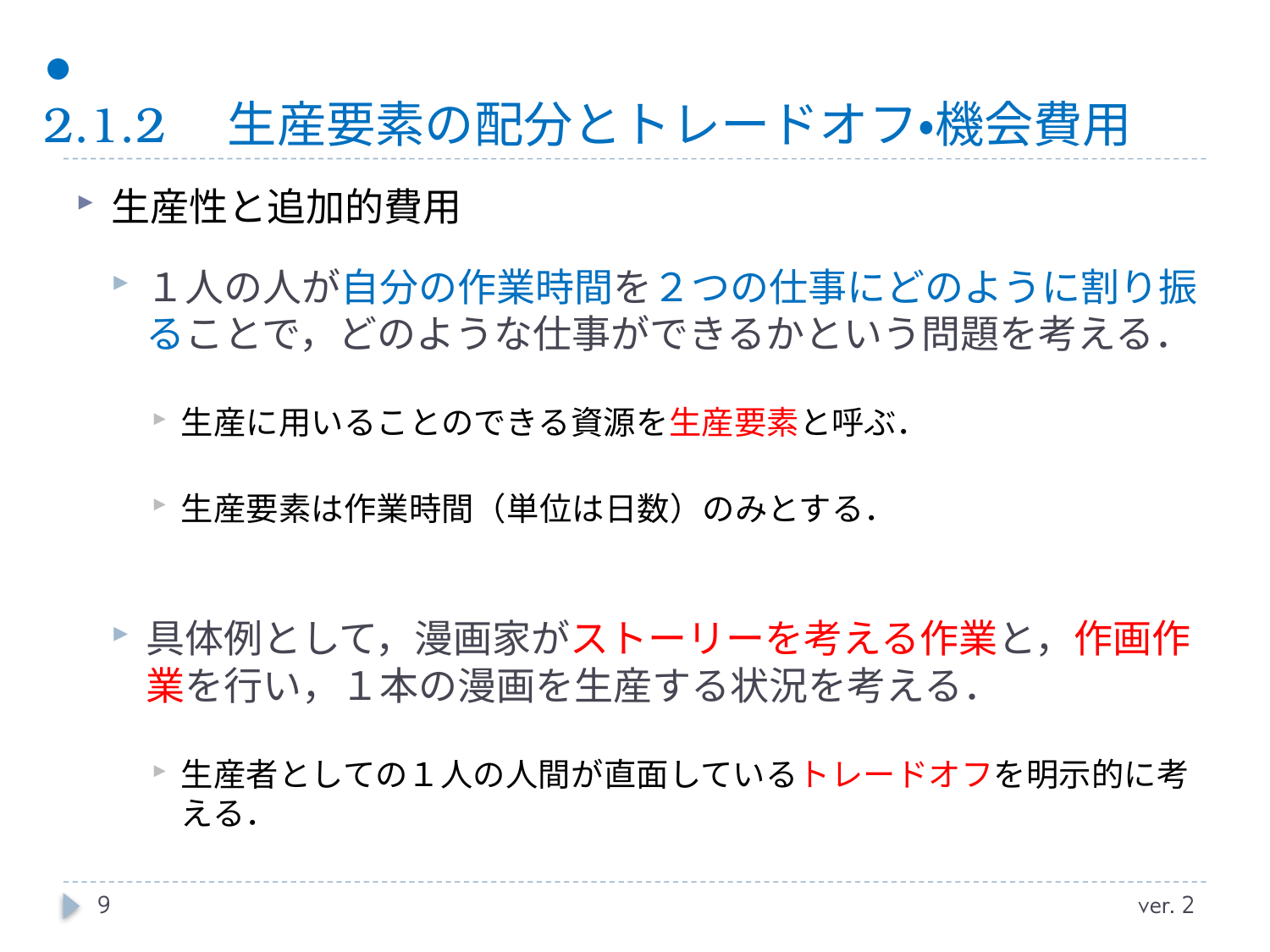

# ● 2.1.2　生産要素の配分とトレードオフ・機会費用
生産性と追加的費用

１人の人が自分の作業時間を２つの仕事にどのように割り振ることで，どのような仕事ができるかという問題を考える．

生産に用いることのできる資源を生産要素と呼ぶ．

生産要素は作業時間（単位は日数）のみとする．

具体例として，漫画家がストーリーを考える作業と，作画作業を行い，１本の漫画を生産する状況を考える．

生産者としての１人の人間が直面しているトレードオフを明示的に考える．

9
ver. 2